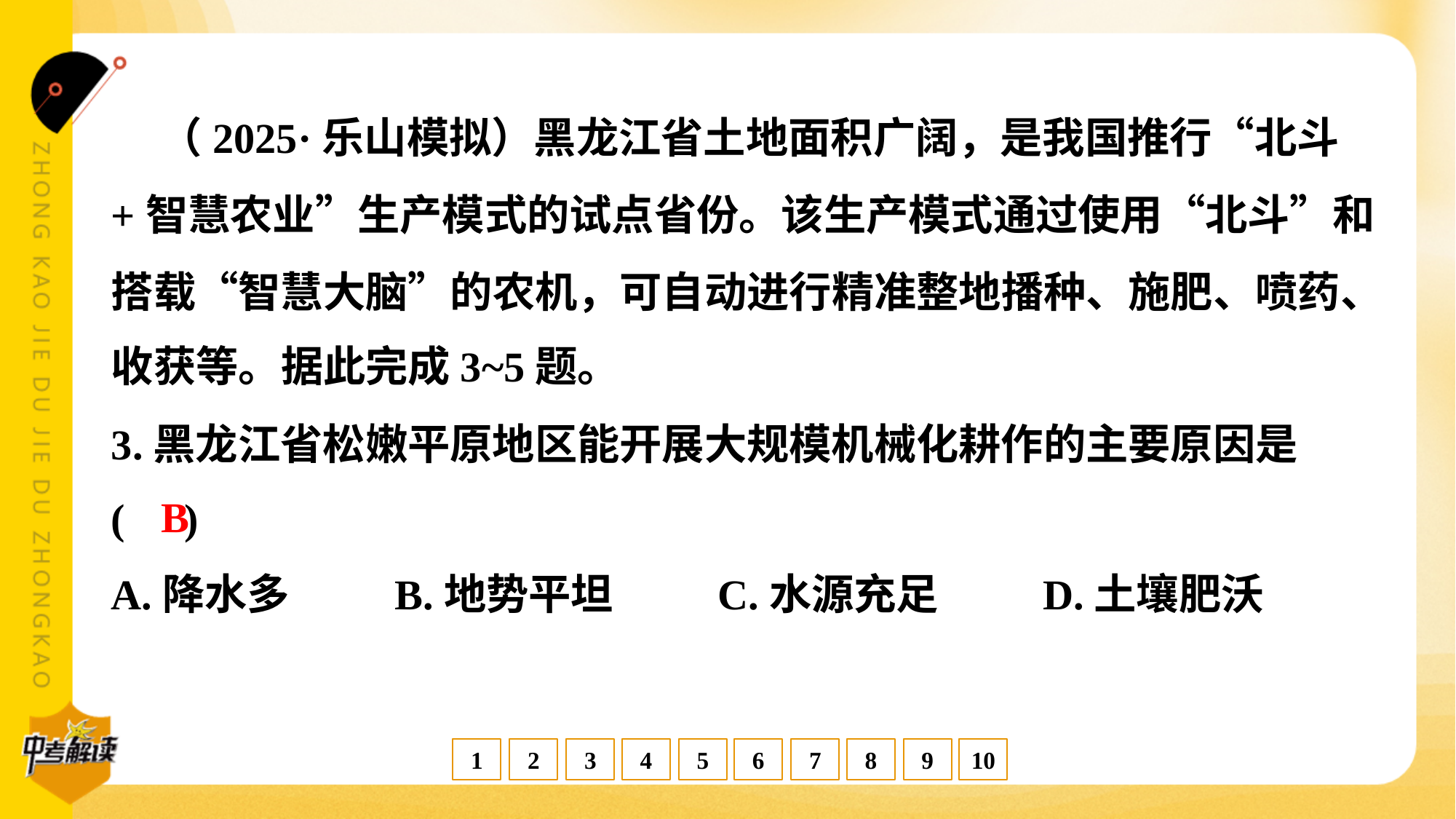

（2025·乐山模拟）黑龙江省土地面积广阔，是我国推行“北斗
+智慧农业”生产模式的试点省份。该生产模式通过使用“北斗”和
搭载“智慧大脑”的农机，可自动进行精准整地播种、施肥、喷药、
收获等。据此完成3~5题。
3.黑龙江省松嫩平原地区能开展大规模机械化耕作的主要原因是
(     )
B
A.降水多	B.地势平坦	C.水源充足	D.土壤肥沃